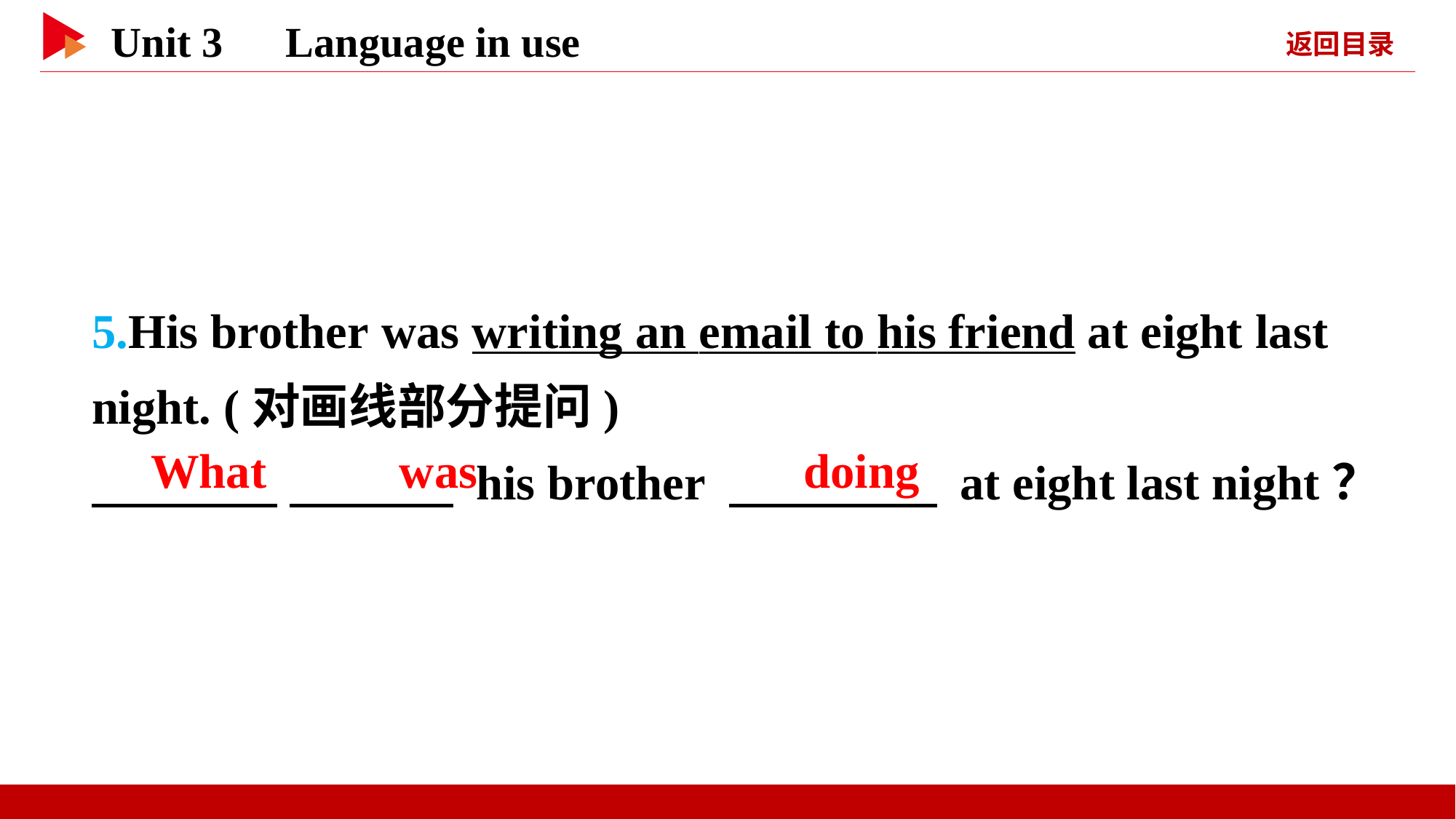

5.His brother was writing an email to his friend at eight last night. (对画线部分提问)
　        　 　      　 his brother 　          　 at eight last night？
　What　 　was
　doing